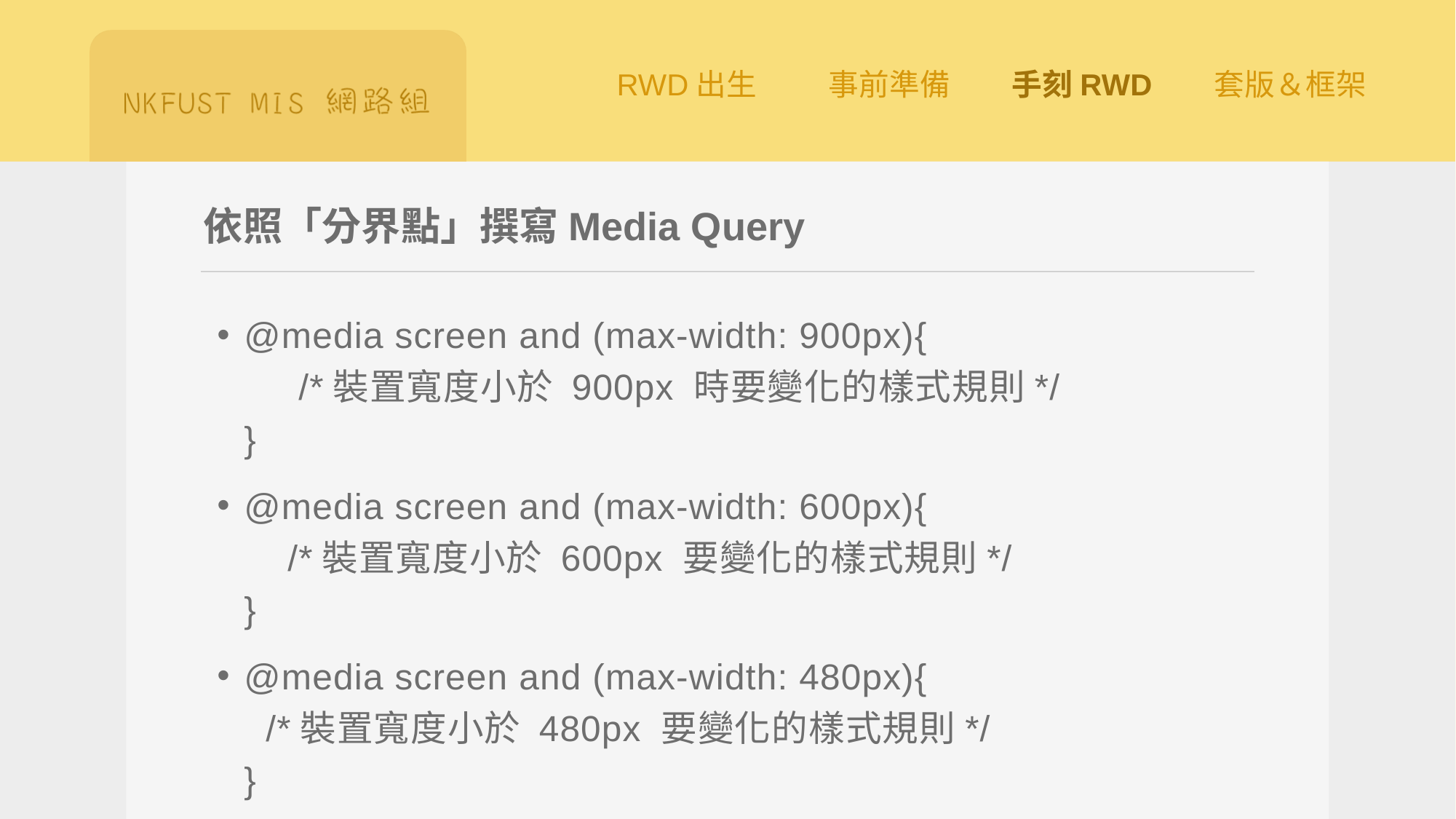

# 依照「分界點」撰寫Media Query
@media screen and (max-width: 900px){
     /*裝置寬度小於 900px 時要變化的樣式規則*/
}
@media screen and (max-width: 600px){
    /*裝置寬度小於 600px 要變化的樣式規則*/
}
@media screen and (max-width: 480px){
  /*裝置寬度小於 480px 要變化的樣式規則*/
}